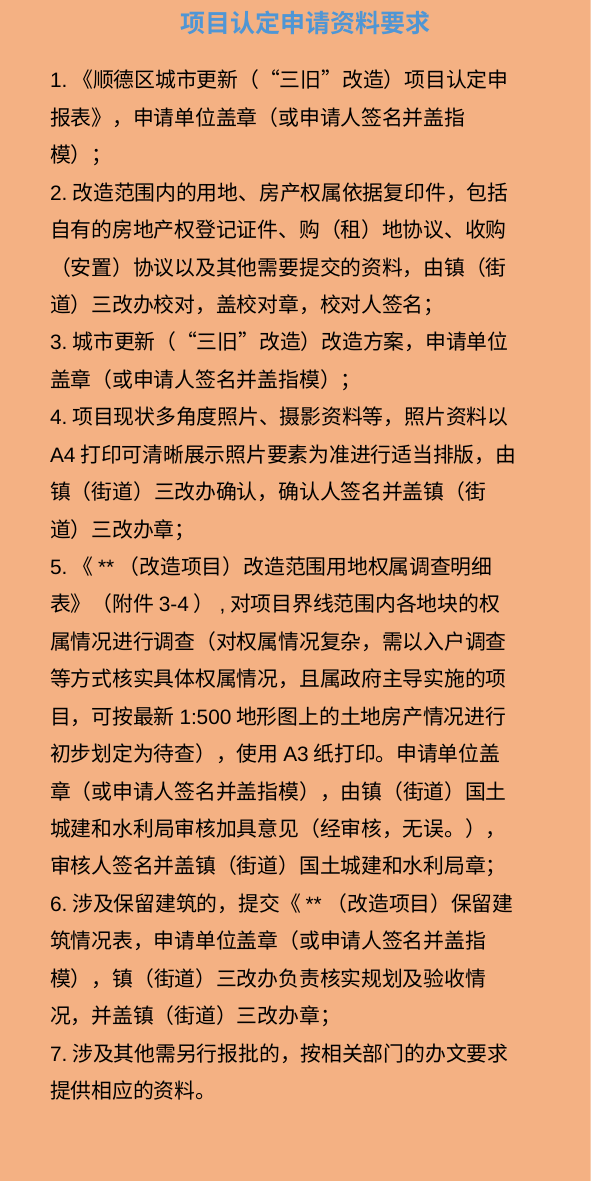

项目认定申请资料要求
1.《顺德区城市更新（“三旧”改造）项目认定申报表》，申请单位盖章（或申请人签名并盖指模）；
2.改造范围内的用地、房产权属依据复印件，包括自有的房地产权登记证件、购（租）地协议、收购（安置）协议以及其他需要提交的资料，由镇（街道）三改办校对，盖校对章，校对人签名；
3.城市更新（“三旧”改造）改造方案，申请单位盖章（或申请人签名并盖指模）；
4.项目现状多角度照片、摄影资料等，照片资料以A4打印可清晰展示照片要素为准进行适当排版，由镇（街道）三改办确认，确认人签名并盖镇（街道）三改办章；
5.《**（改造项目）改造范围用地权属调查明细表》（附件3-4）,对项目界线范围内各地块的权属情况进行调查（对权属情况复杂，需以入户调查等方式核实具体权属情况，且属政府主导实施的项目，可按最新1:500地形图上的土地房产情况进行初步划定为待查），使用A3纸打印。申请单位盖章（或申请人签名并盖指模），由镇（街道）国土城建和水利局审核加具意见（经审核，无误。），审核人签名并盖镇（街道）国土城建和水利局章；
6.涉及保留建筑的，提交《**（改造项目）保留建筑情况表，申请单位盖章（或申请人签名并盖指模），镇（街道）三改办负责核实规划及验收情况，并盖镇（街道）三改办章；
7.涉及其他需另行报批的，按相关部门的办文要求提供相应的资料。